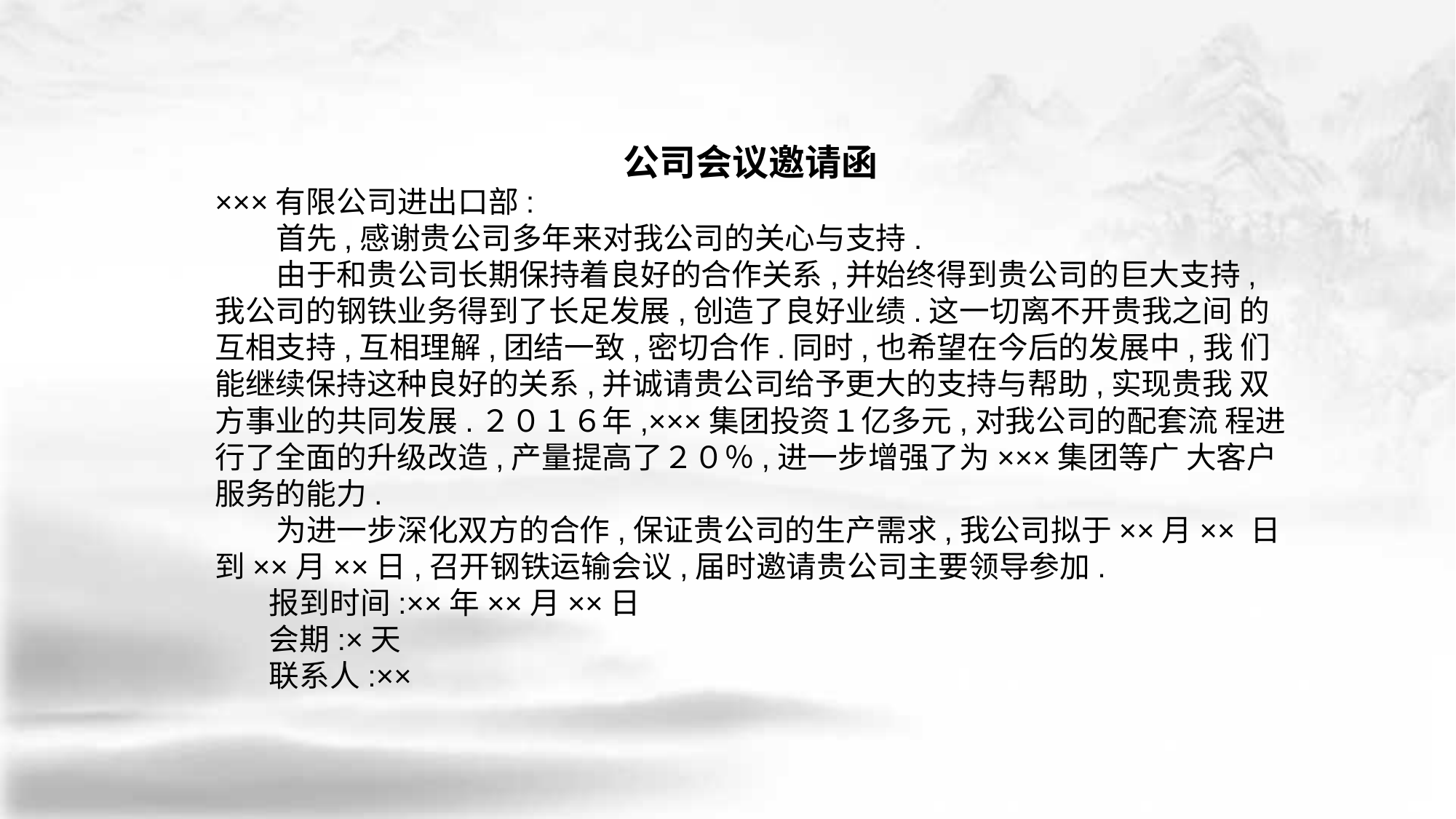

公司会议邀请函
×××有限公司进出口部:
        首先,感谢贵公司多年来对我公司的关心与支持.
        由于和贵公司长期保持着良好的合作关系,并始终得到贵公司的巨大支持, 我公司的钢铁业务得到了长足发展,创造了良好业绩.这一切离不开贵我之间 的互相支持,互相理解,团结一致,密切合作.同时,也希望在今后的发展中,我 们能继续保持这种良好的关系,并诚请贵公司给予更大的支持与帮助,实现贵我 双方事业的共同发展.２０１６年,×××集团投资１亿多元,对我公司的配套流 程进行了全面的升级改造,产量提高了２０％,进一步增强了为×××集团等广 大客户服务的能力.
        为进一步深化双方的合作,保证贵公司的生产需求,我公司拟于××月×× 日到××月××日,召开钢铁运输会议,届时邀请贵公司主要领导参加.
       报到时间:××年××月××日
       会期:×天
       联系人:××